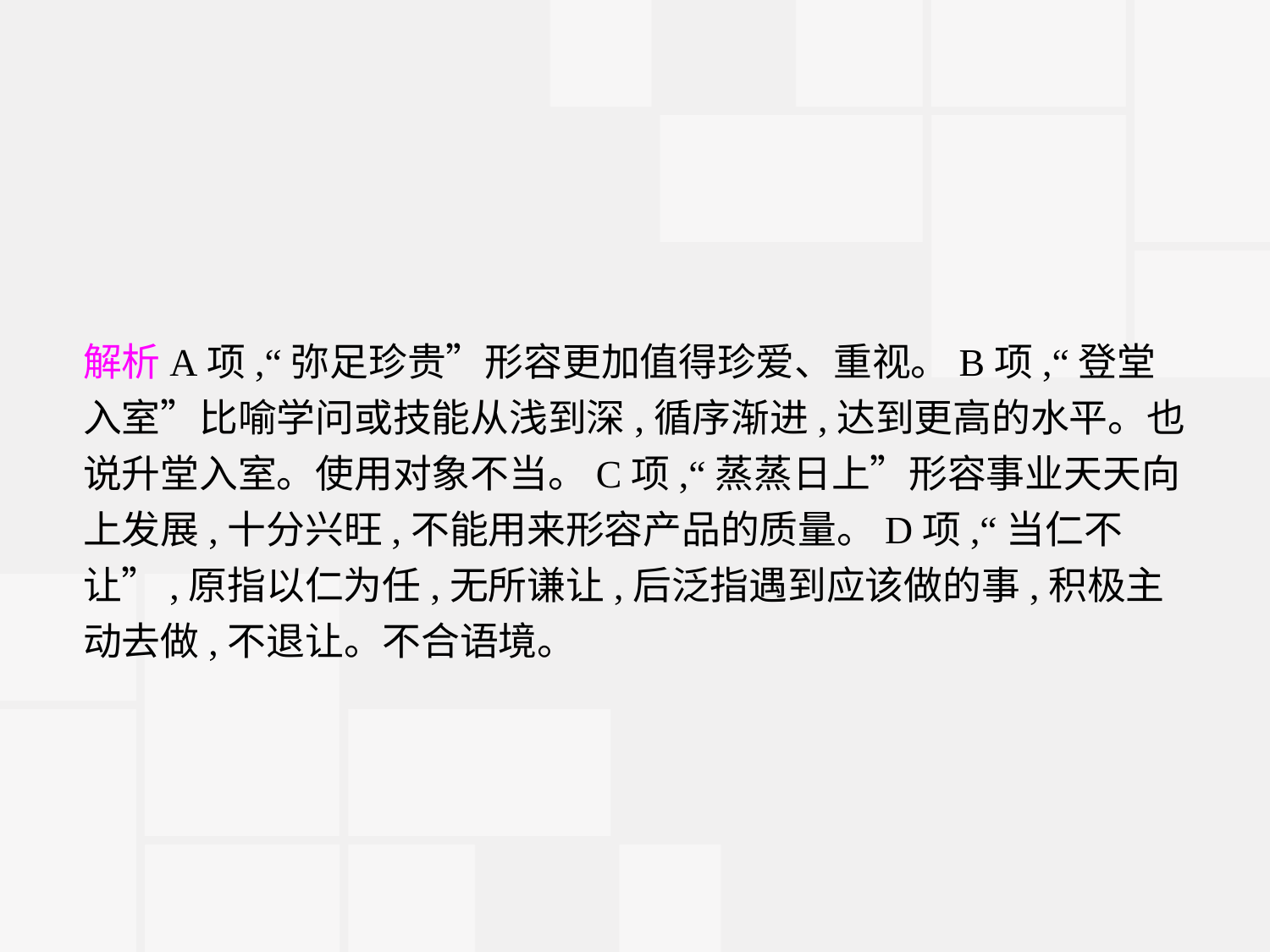

解析A项,“弥足珍贵”形容更加值得珍爱、重视。B项,“登堂入室”比喻学问或技能从浅到深,循序渐进,达到更高的水平。也说升堂入室。使用对象不当。C项,“蒸蒸日上”形容事业天天向上发展,十分兴旺,不能用来形容产品的质量。D项,“当仁不让”,原指以仁为任,无所谦让,后泛指遇到应该做的事,积极主动去做,不退让。不合语境。